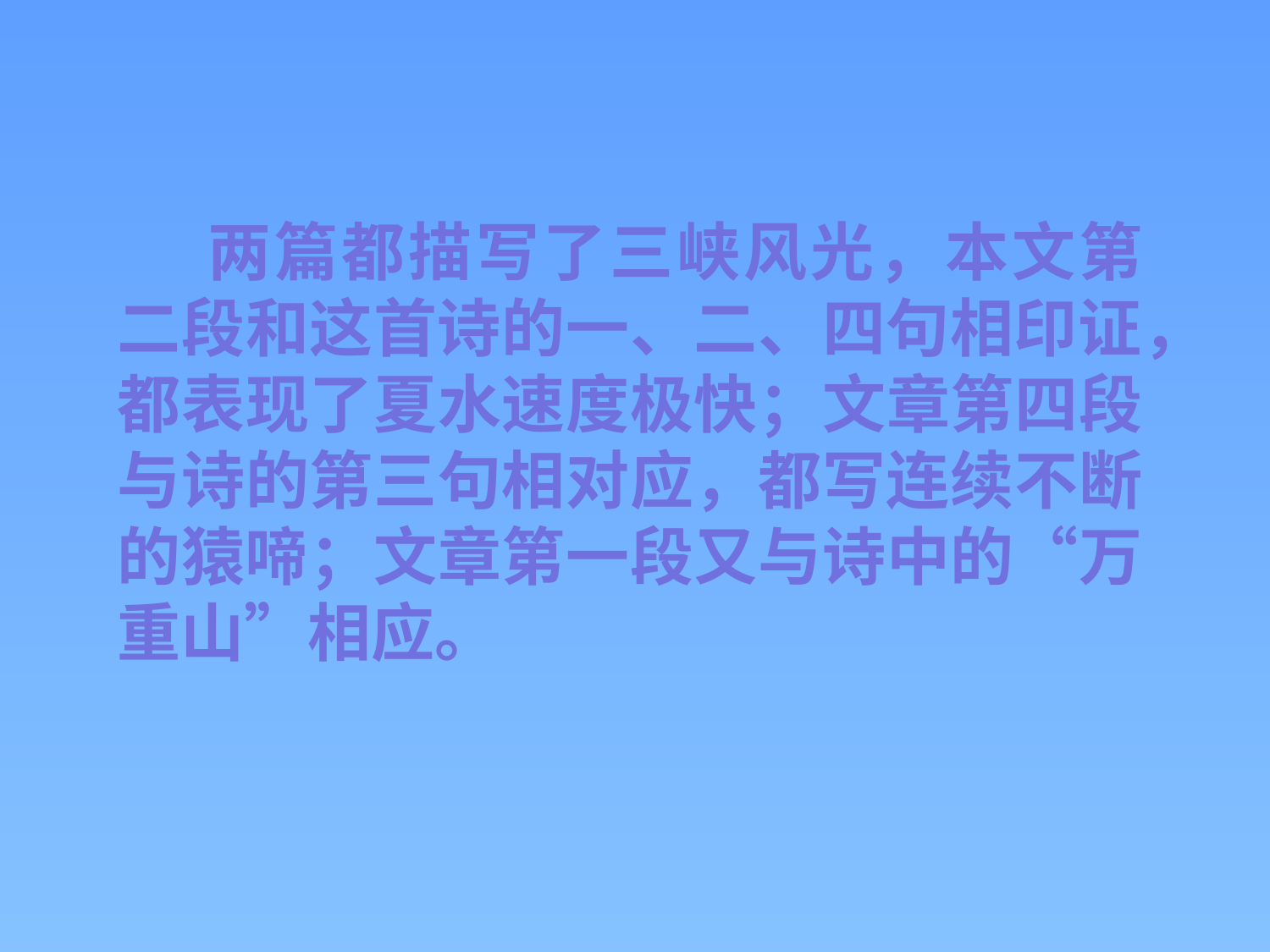

两篇都描写了三峡风光，本文第二段和这首诗的一、二、四句相印证，都表现了夏水速度极快；文章第四段与诗的第三句相对应，都写连续不断的猿啼；文章第一段又与诗中的“万重山”相应。